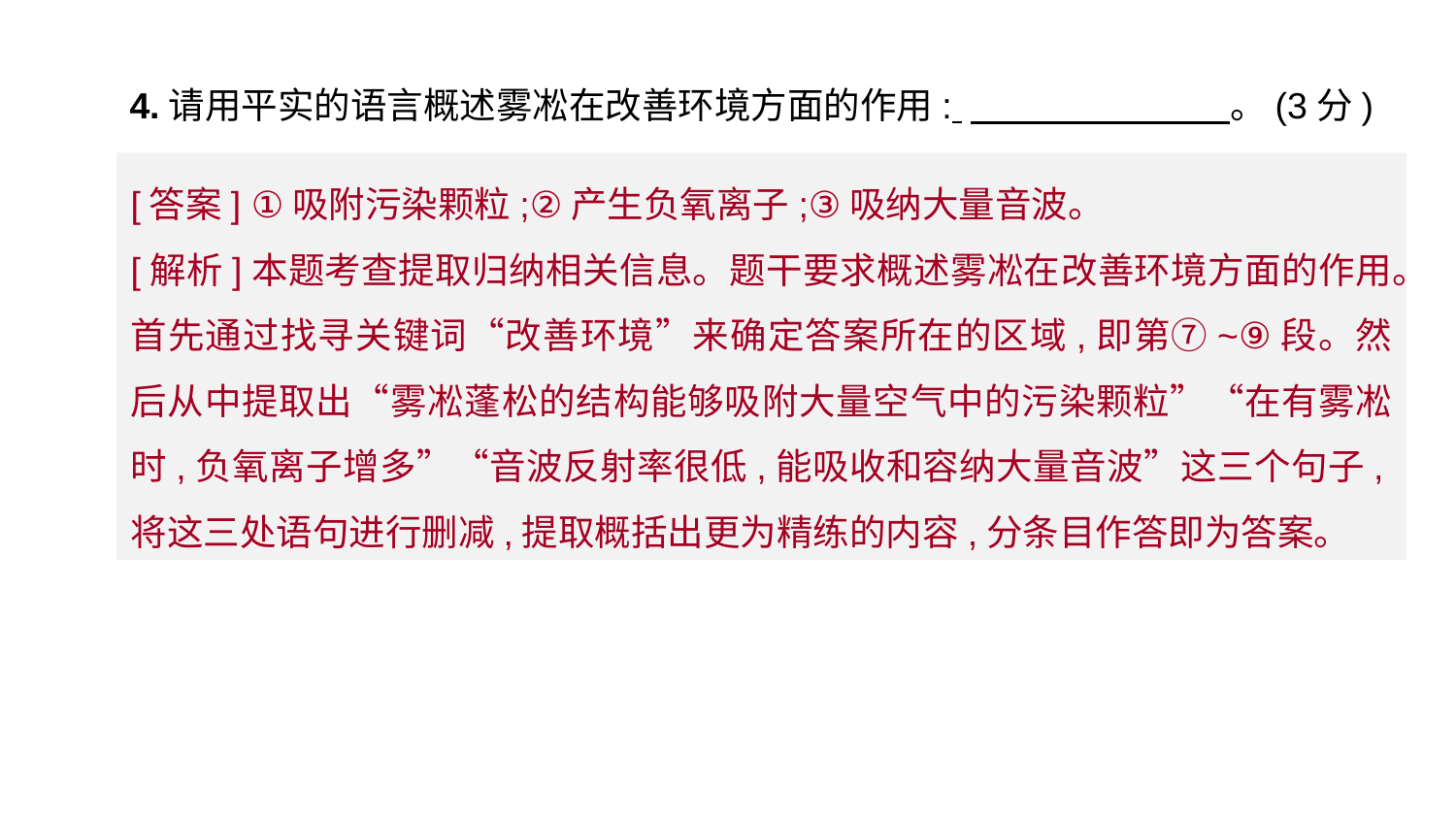

4.请用平实的语言概述雾凇在改善环境方面的作用: 　                           。(3分)
[答案] ①吸附污染颗粒;②产生负氧离子;③吸纳大量音波。
[解析]本题考查提取归纳相关信息。题干要求概述雾凇在改善环境方面的作用。首先通过找寻关键词“改善环境”来确定答案所在的区域,即第⑦~⑨段。然后从中提取出“雾凇蓬松的结构能够吸附大量空气中的污染颗粒”“在有雾凇时,负氧离子增多”“音波反射率很低,能吸收和容纳大量音波”这三个句子,将这三处语句进行删减,提取概括出更为精练的内容,分条目作答即为答案。